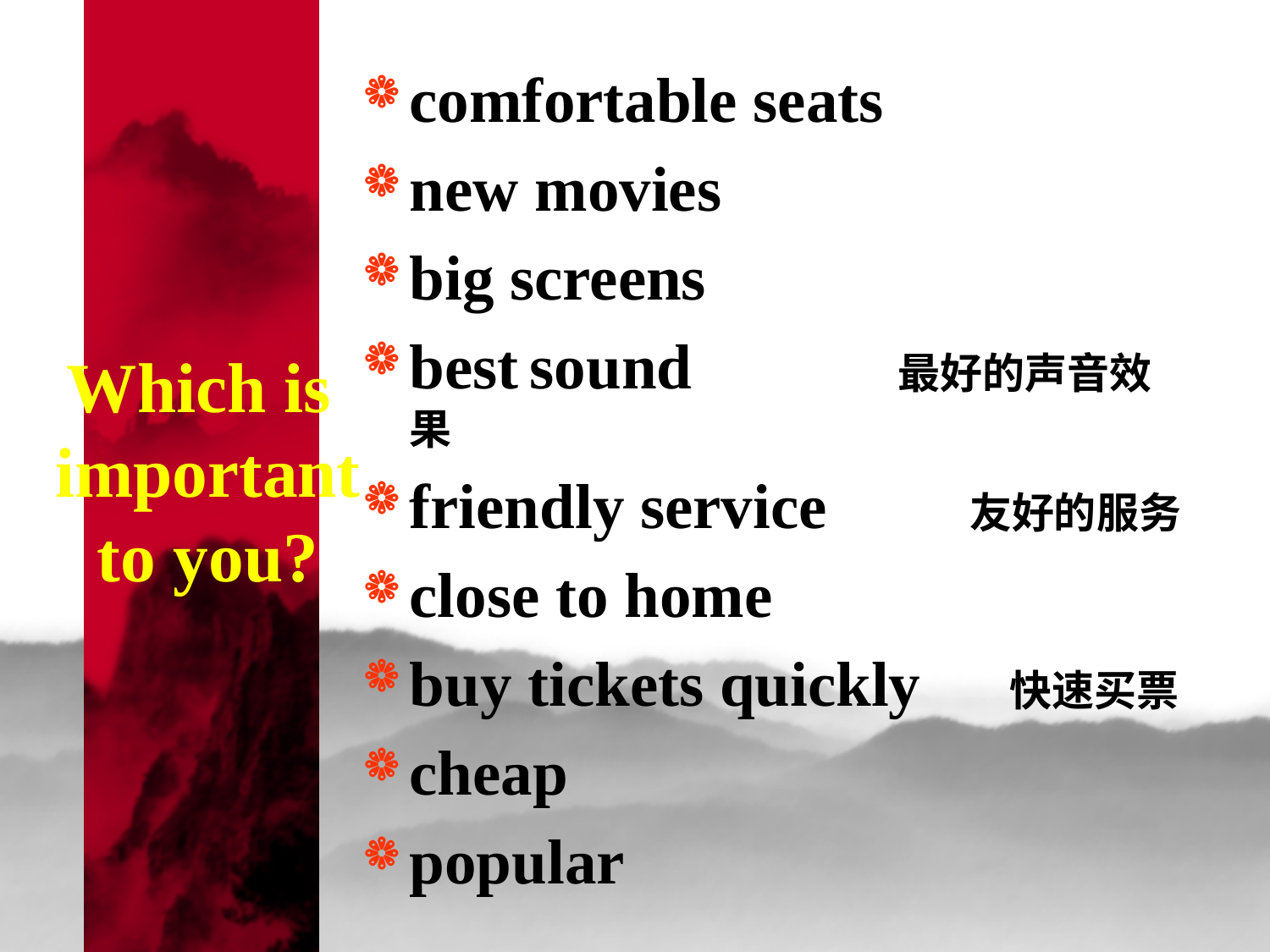

# Which is  important to you?
comfortable seats
new movies
big screens
best sound            最好的声音效果
friendly service　　友好的服务
close to home
buy tickets quickly         快速买票
cheap
popular